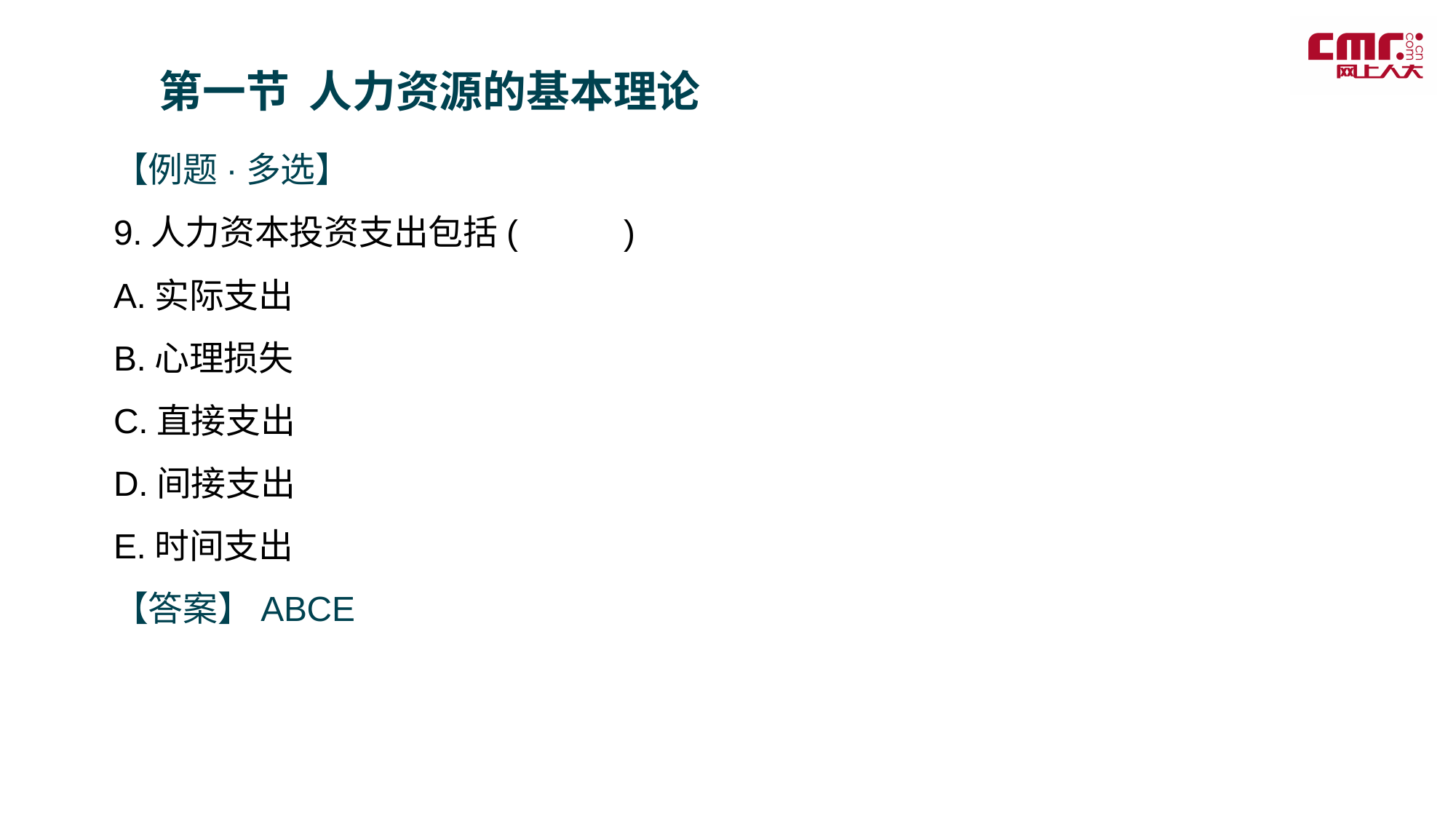

第一节  人力资源的基本理论
【例题·多选】
9.人力资本投资支出包括(           )
A.实际支出
B.心理损失
C.直接支出
D.间接支出
E.时间支出
【答案】ABCE